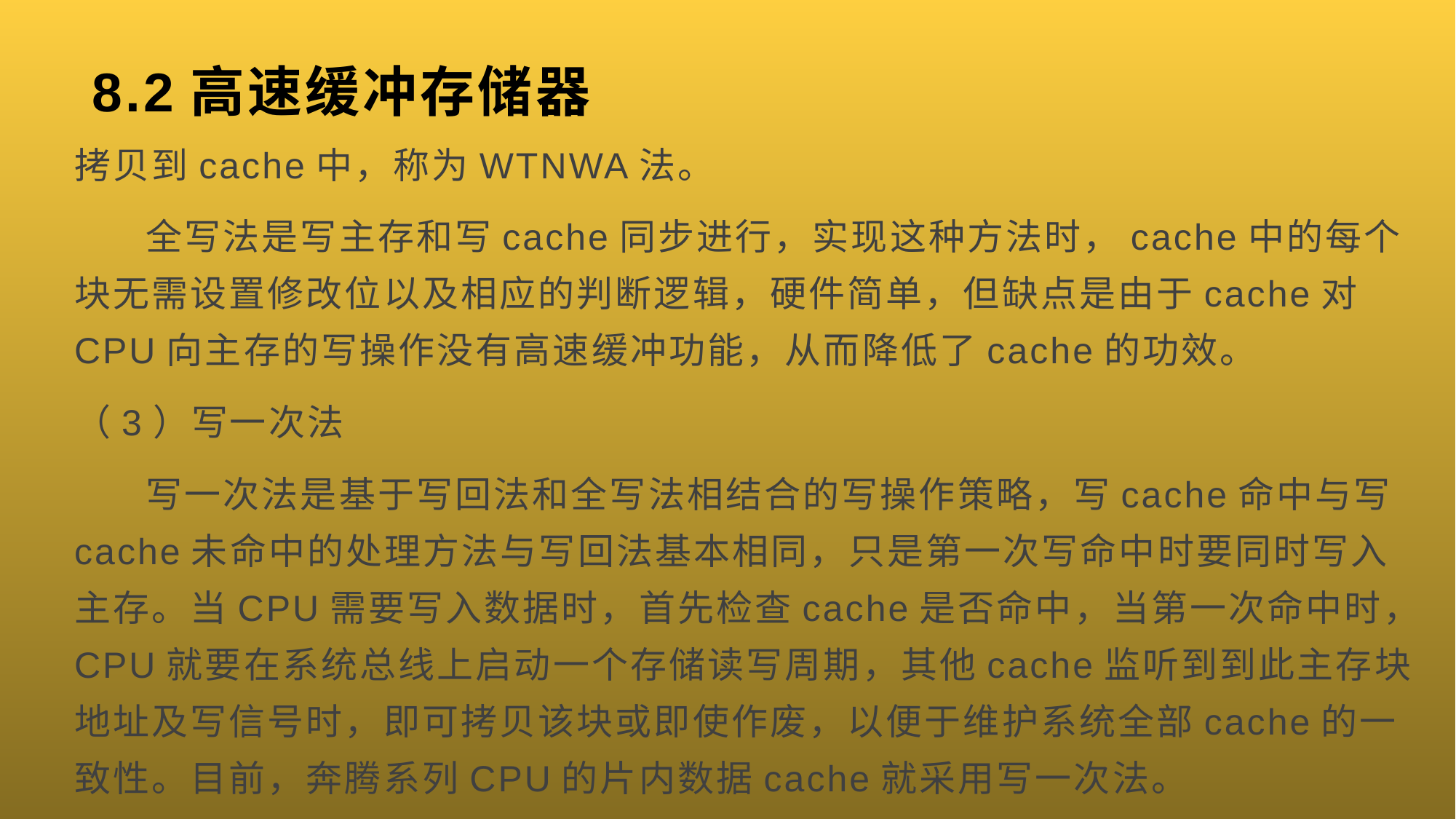

# 8.2高速缓冲存储器
拷贝到cache中，称为WTNWA法。
      全写法是写主存和写cache同步进行，实现这种方法时，cache中的每个块无需设置修改位以及相应的判断逻辑，硬件简单，但缺点是由于cache对CPU向主存的写操作没有高速缓冲功能，从而降低了cache的功效。
（3）写一次法
      写一次法是基于写回法和全写法相结合的写操作策略，写cache命中与写cache未命中的处理方法与写回法基本相同，只是第一次写命中时要同时写入主存。当CPU需要写入数据时，首先检查cache是否命中，当第一次命中时，CPU就要在系统总线上启动一个存储读写周期，其他cache监听到到此主存块地址及写信号时，即可拷贝该块或即使作废，以便于维护系统全部cache的一致性。目前，奔腾系列CPU的片内数据cache就采用写一次法。